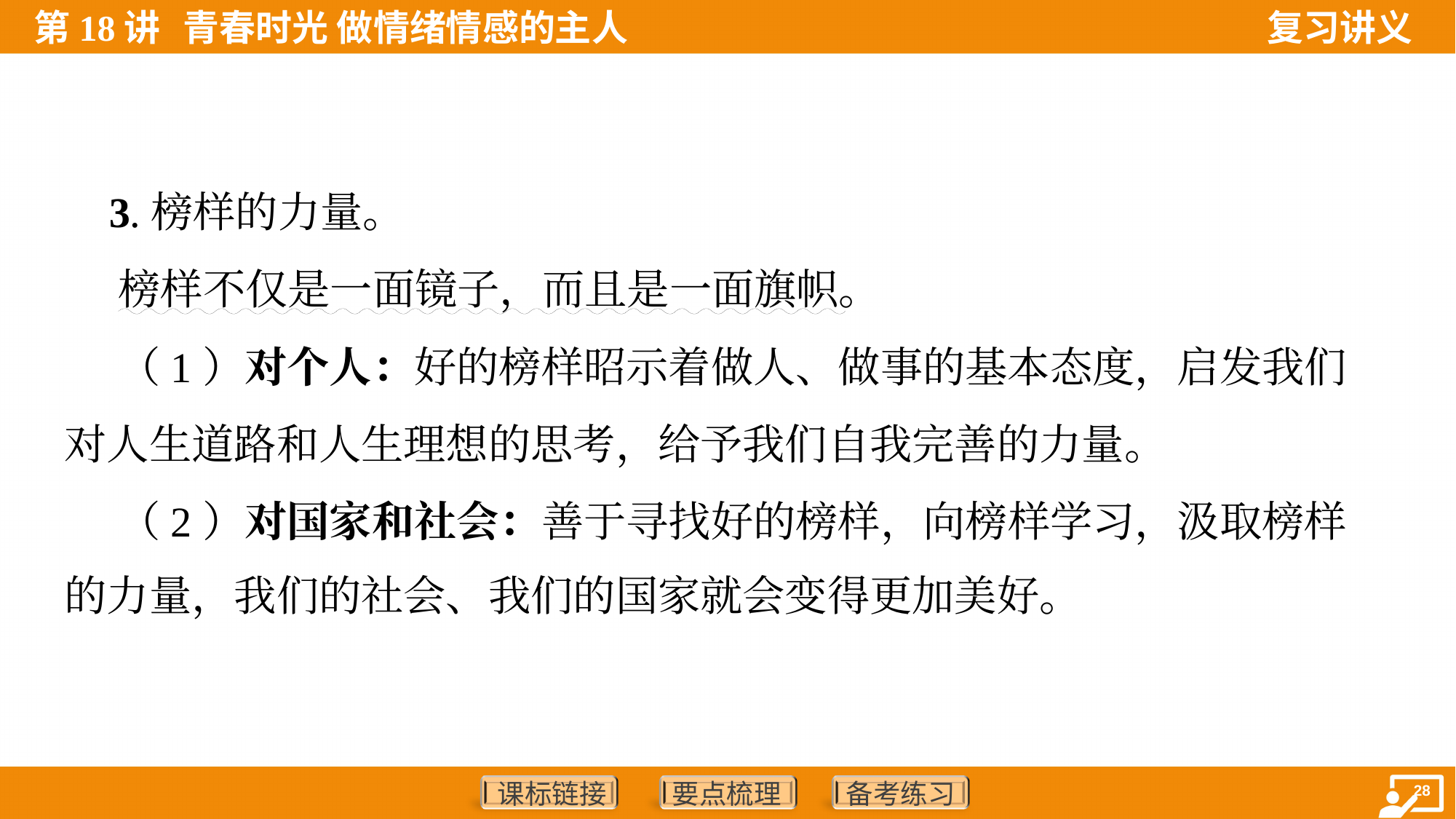

3.榜样的力量。
    榜样不仅是一面镜子，而且是一面旗帜。
    （1）对个人：好的榜样昭示着做人、做事的基本态度，启发我们
对人生道路和人生理想的思考，给予我们自我完善的力量。
    （2）对国家和社会：善于寻找好的榜样，向榜样学习，汲取榜样
的力量，我们的社会、我们的国家就会变得更加美好。